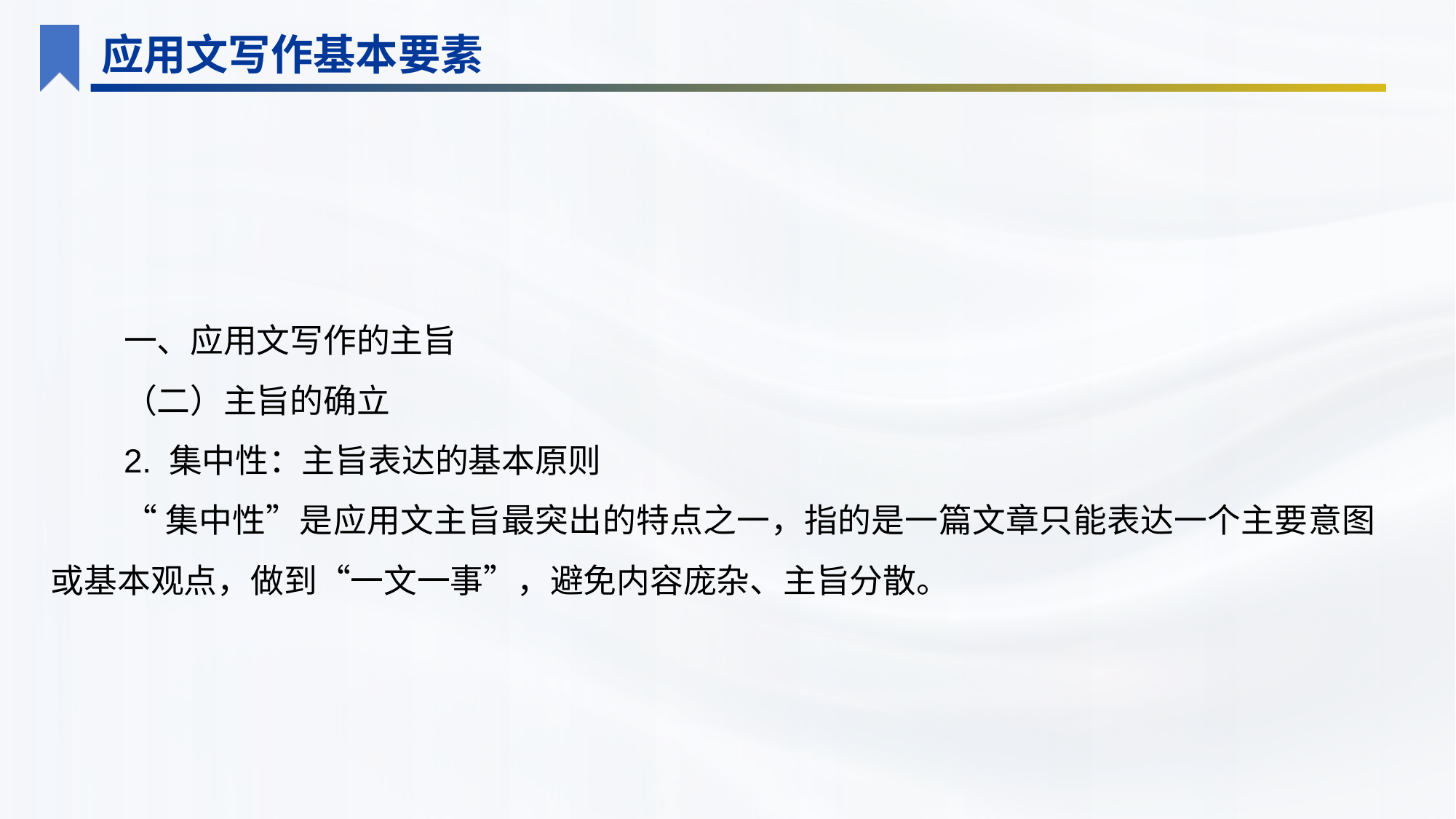

应用文写作基本要素
一、应用文写作的主旨
（二）主旨的确立
2. 集中性：主旨表达的基本原则
“集中性”是应用文主旨最突出的特点之一，指的是一篇文章只能表达一个主要意图或基本观点，做到“一文一事”，避免内容庞杂、主旨分散。